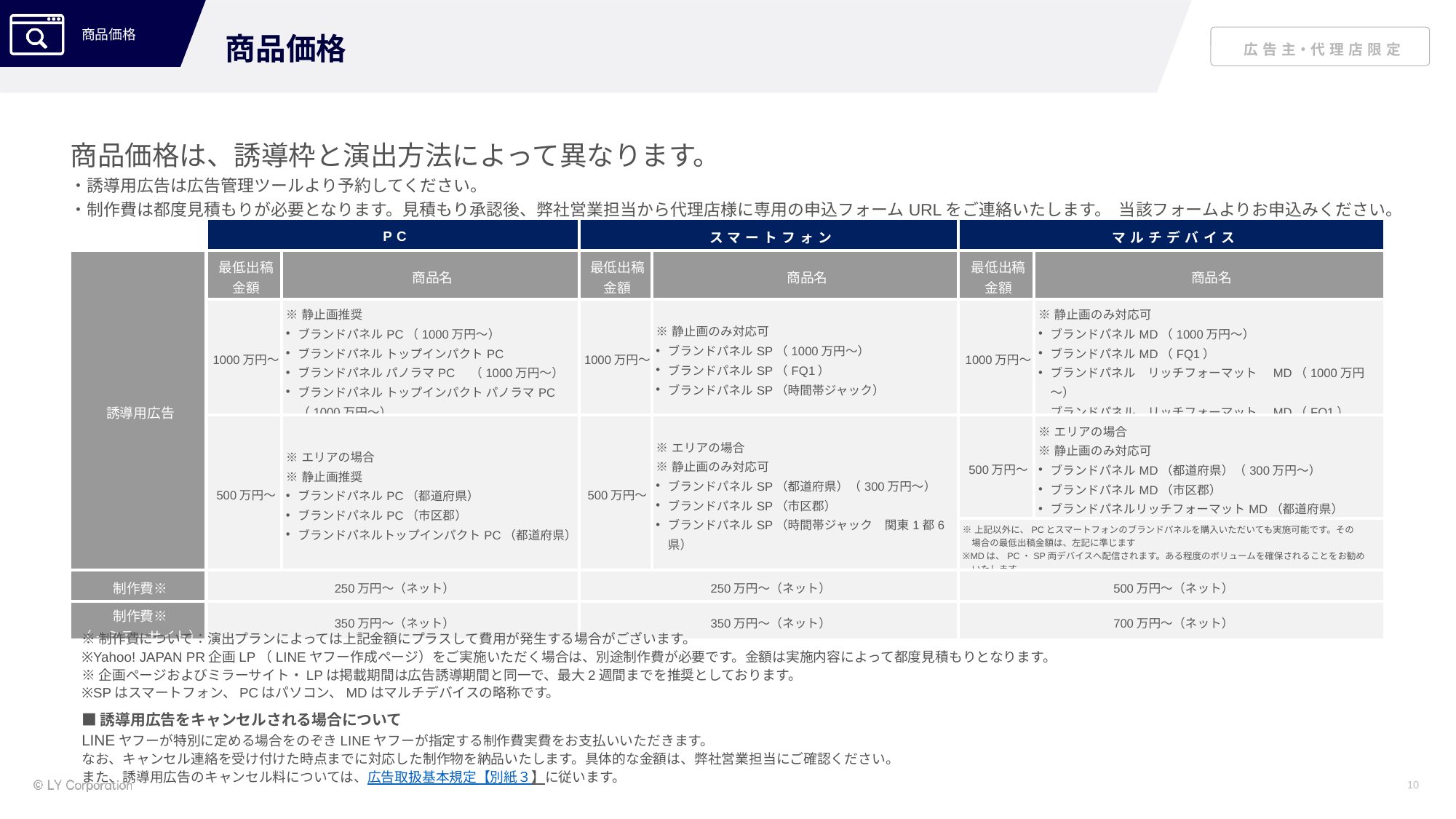

商品価格
商品価格は、誘導枠と演出方法によって異なります。
・誘導用広告は広告管理ツールより予約してください。
・制作費は都度見積もりが必要となります。見積もり承認後、弊社営業担当から代理店様に専用の申込フォームURLをご連絡いたします。  当該フォームよりお申込みください。
|  | PC |  | スマートフォン |  | マルチデバイス |  |
| --- | --- | --- | --- | --- | --- | --- |
| 誘導用広告 | 最低出稿 金額 | 商品名 | 最低出稿 金額 | 商品名 | 最低出稿 金額 | 商品名 |
|  | 1000万円～ | ※静止画推奨 ブランドパネルPC（1000万円～）　 ブランドパネル トップインパクトPC ブランドパネル パノラマPC　（1000万円～） ブランドパネル トップインパクト パノラマPC（1000万円～） | 1000万円～ | ※静止画のみ対応可 ブランドパネルSP（1000万円～） ブランドパネルSP（FQ1） ブランドパネルSP（時間帯ジャック） | 1000万円～ | ※静止画のみ対応可 ブランドパネルMD（1000万円～） ブランドパネルMD（FQ1） ブランドパネル　リッチフォーマット　MD（1000万円～） ブランドパネル　リッチフォーマット　MD（FQ1）（1000万円～） |
|  | 500万円～ | ※エリアの場合 ※静止画推奨 ブランドパネルPC（都道府県） ブランドパネルPC（市区郡） ブランドパネルトップインパクトPC（都道府県） | 500万円～ | ※エリアの場合 ※静止画のみ対応可 ブランドパネルSP（都道府県）（300万円～） ブランドパネルSP（市区郡） ブランドパネルSP（時間帯ジャック　関東1都6県） | 500万円～ | ※エリアの場合 ※静止画のみ対応可 ブランドパネルMD（都道府県）（300万円～） ブランドパネルMD（市区郡） ブランドパネルリッチフォーマットMD（都道府県） |
|  |  |  |  |  | ※上記以外に、PCとスマートフォンのブランドパネルを購入いただいても実施可能です。その　 　場合の最低出稿金額は、左記に準じます ※MDは、PC・SP両デバイスへ配信されます。ある程度のボリュームを確保されることをお勧め 　いたします。 |  |
| 制作費※ | 250万円～（ネット） |  | 250万円～（ネット） |  | 500万円～（ネット） |  |
| 制作費※ （+ミラーサイト） | 350万円～（ネット） |  | 350万円～（ネット） |  | 700万円～（ネット） |  |
※制作費について：演出プランによっては上記金額にプラスして費用が発生する場合がございます。
※Yahoo! JAPAN PR企画LP（LINEヤフー作成ページ）をご実施いただく場合は、別途制作費が必要です。金額は実施内容によって都度見積もりとなります。
※企画ページおよびミラーサイト・LPは掲載期間は広告誘導期間と同一で、最大2週間までを推奨としております。
※SPはスマートフォン、PCはパソコン、MDはマルチデバイスの略称です。

■誘導用広告をキャンセルされる場合について
LINEヤフーが特別に定める場合をのぞきLINEヤフーが指定する制作費実費をお支払いいただきます。
なお、キャンセル連絡を受け付けた時点までに対応した制作物を納品いたします。具体的な金額は、弊社営業担当にご確認ください。
また、誘導用広告のキャンセル料については、広告取扱基本規定【別紙３】に従います。